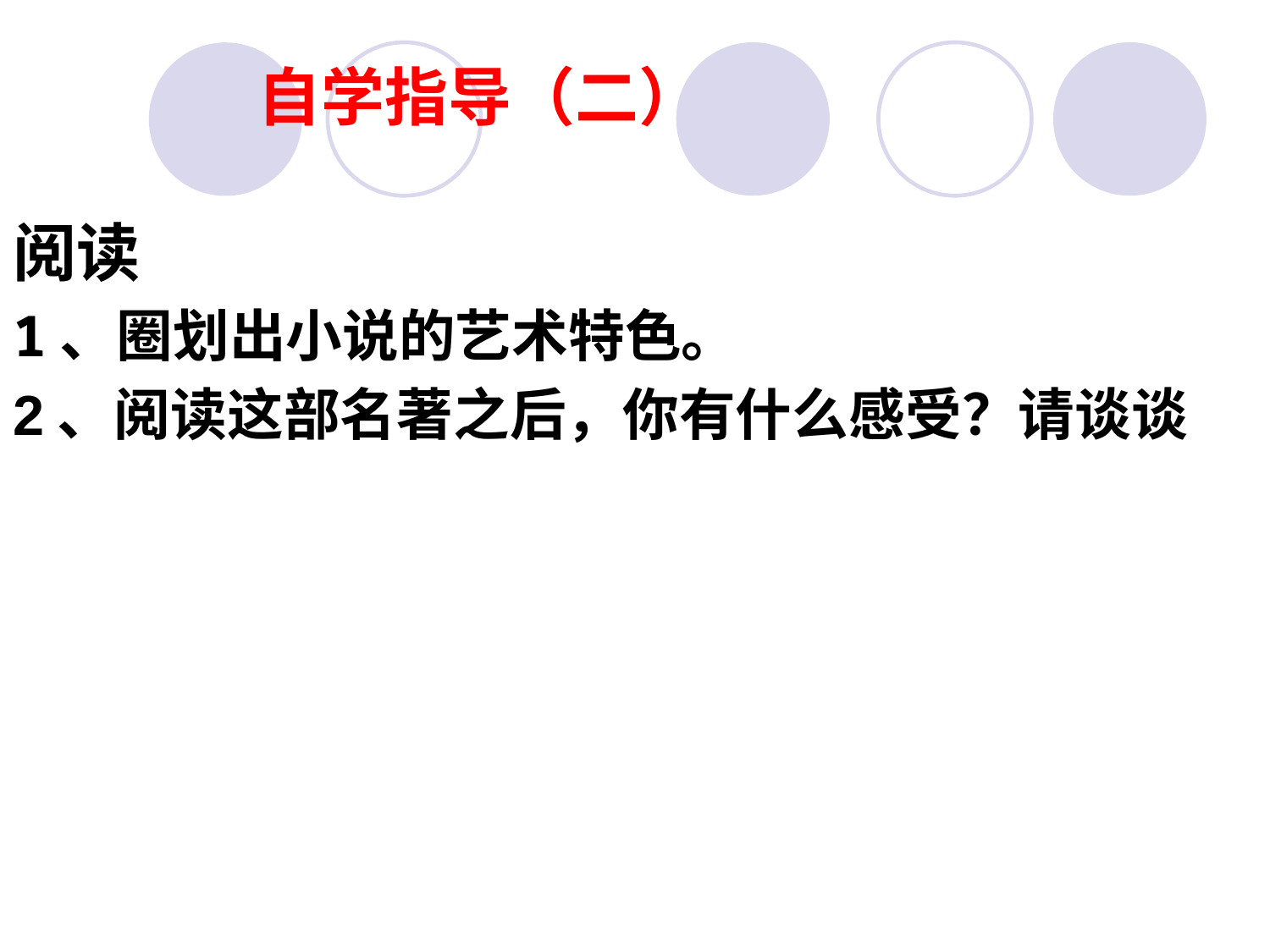

# 自学指导（二）
阅读
1、圈划出小说的艺术特色。
2、阅读这部名著之后，你有什么感受？请谈谈